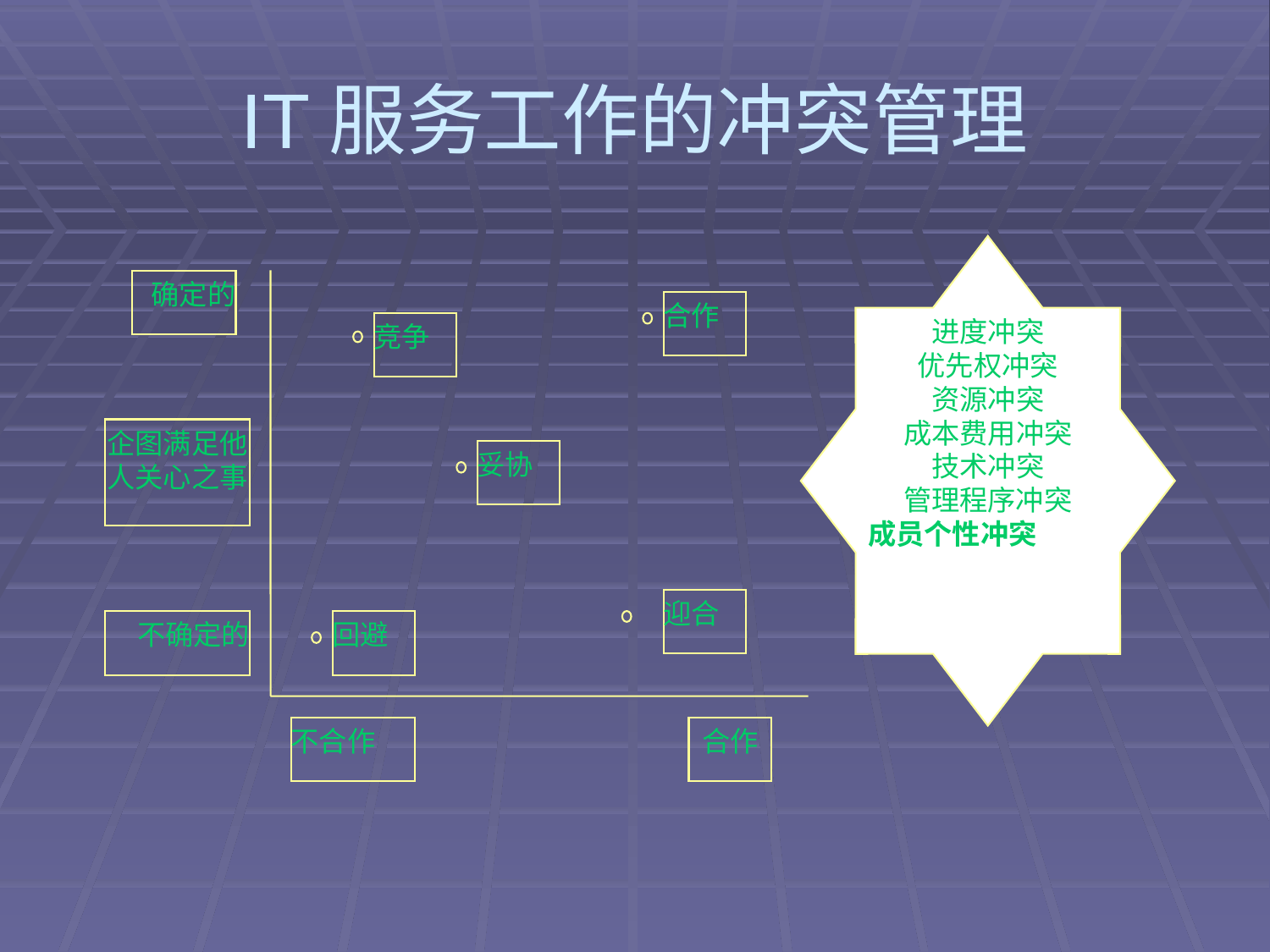

# IT服务工作的冲突管理
进度冲突
优先权冲突
资源冲突
成本费用冲突
技术冲突
管理程序冲突
成员个性冲突
确定的

合作
竞争

企图满足他人关心之事
妥协

迎合
不确定的
回避

不合作
合作